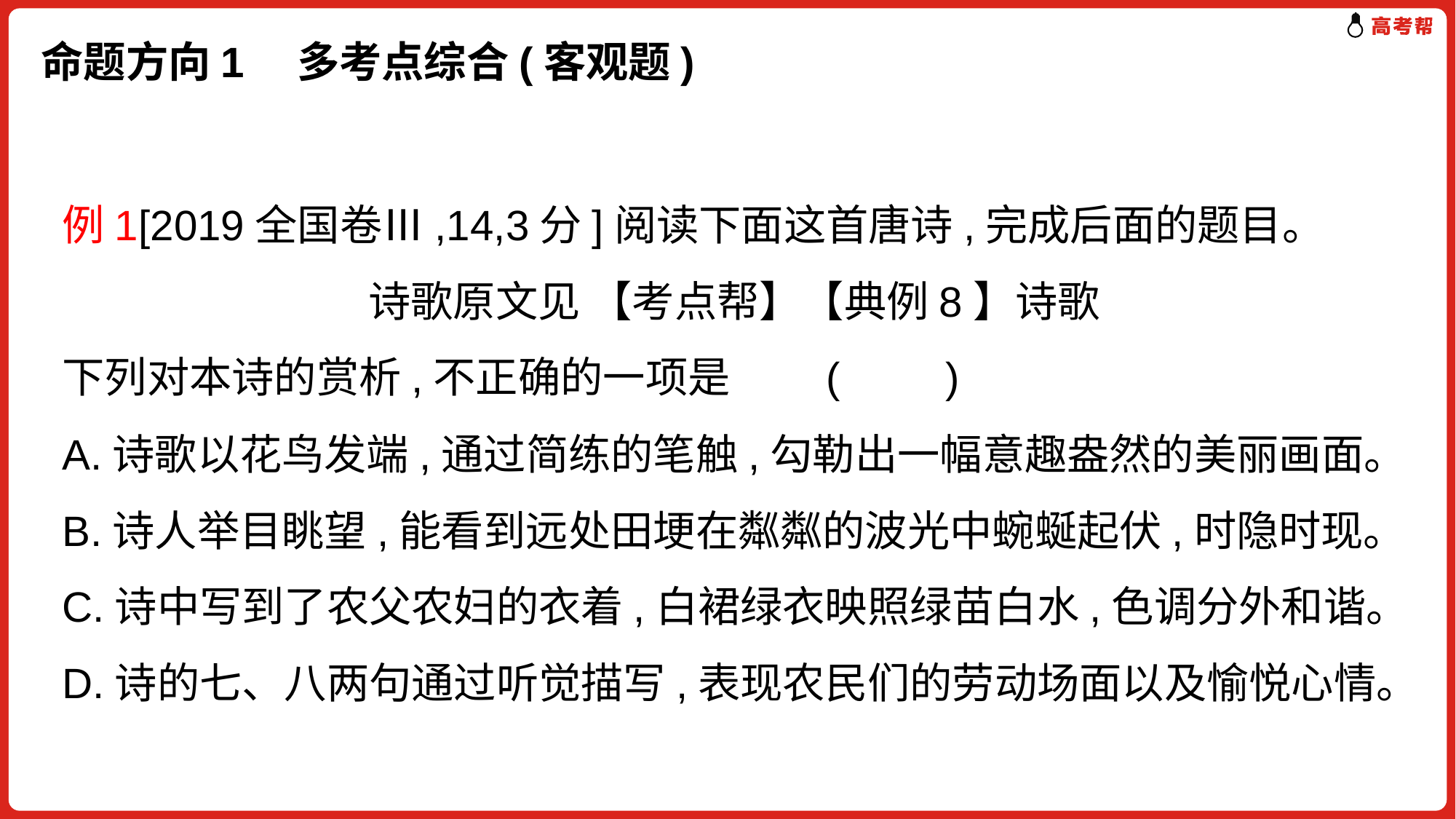

# 命题方向1　多考点综合(客观题)
例1[2019全国卷Ⅲ,14,3分]阅读下面这首唐诗,完成后面的题目。
诗歌原文见 【考点帮】【典例8】诗歌
下列对本诗的赏析,不正确的一项是	(　　)
A.诗歌以花鸟发端,通过简练的笔触,勾勒出一幅意趣盎然的美丽画面。
B.诗人举目眺望,能看到远处田埂在粼粼的波光中蜿蜒起伏,时隐时现。
C.诗中写到了农父农妇的衣着,白裙绿衣映照绿苗白水,色调分外和谐。
D.诗的七、八两句通过听觉描写,表现农民们的劳动场面以及愉悦心情。